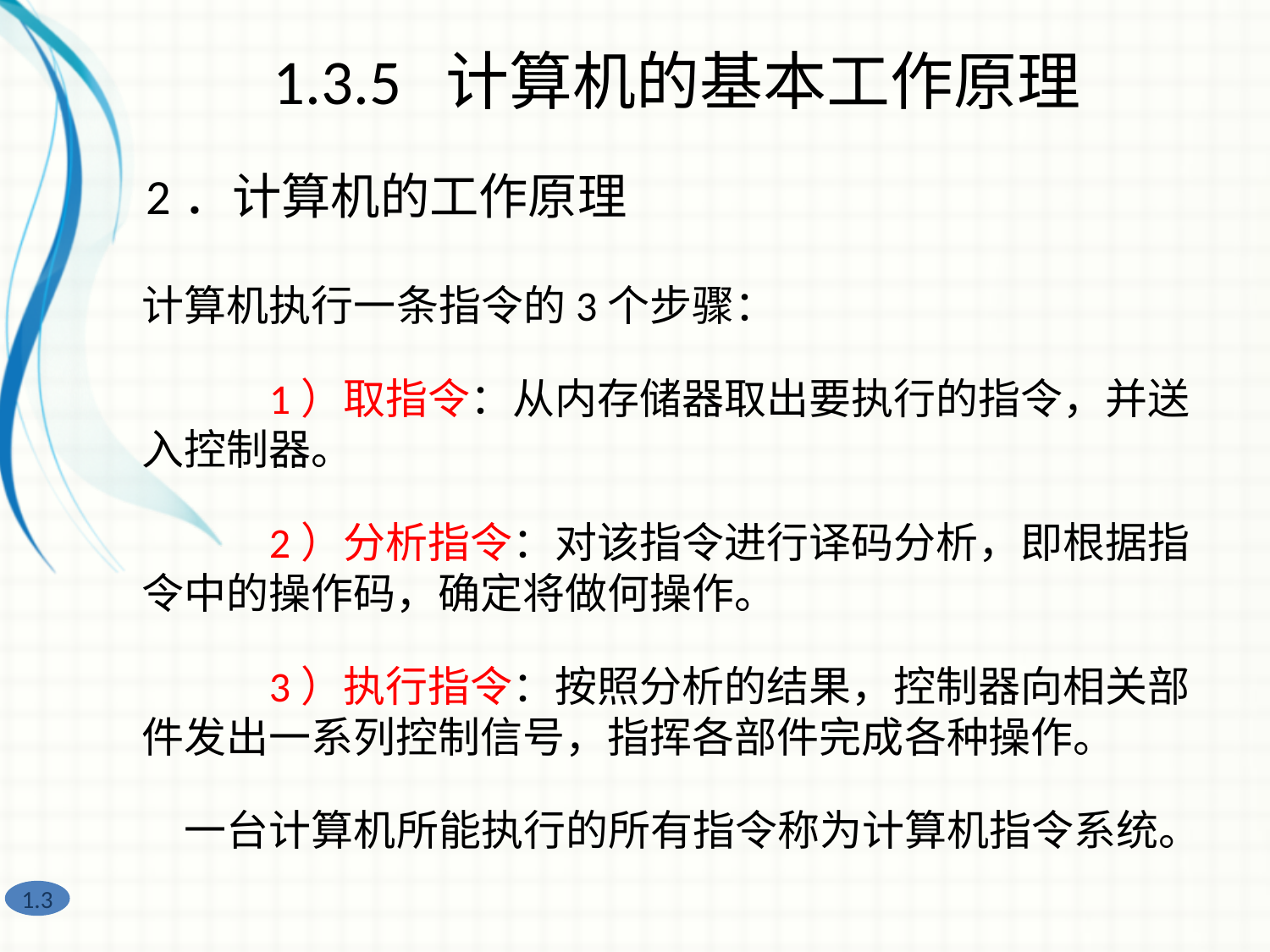

1.3.5  计算机的基本工作原理
2．计算机的工作原理
	计算机执行一条指令的3个步骤：
		1）取指令：从内存储器取出要执行的指令，并送入控制器。
		2）分析指令：对该指令进行译码分析，即根据指令中的操作码，确定将做何操作。
		3）执行指令：按照分析的结果，控制器向相关部件发出一系列控制信号，指挥各部件完成各种操作。
	　一台计算机所能执行的所有指令称为计算机指令系统。